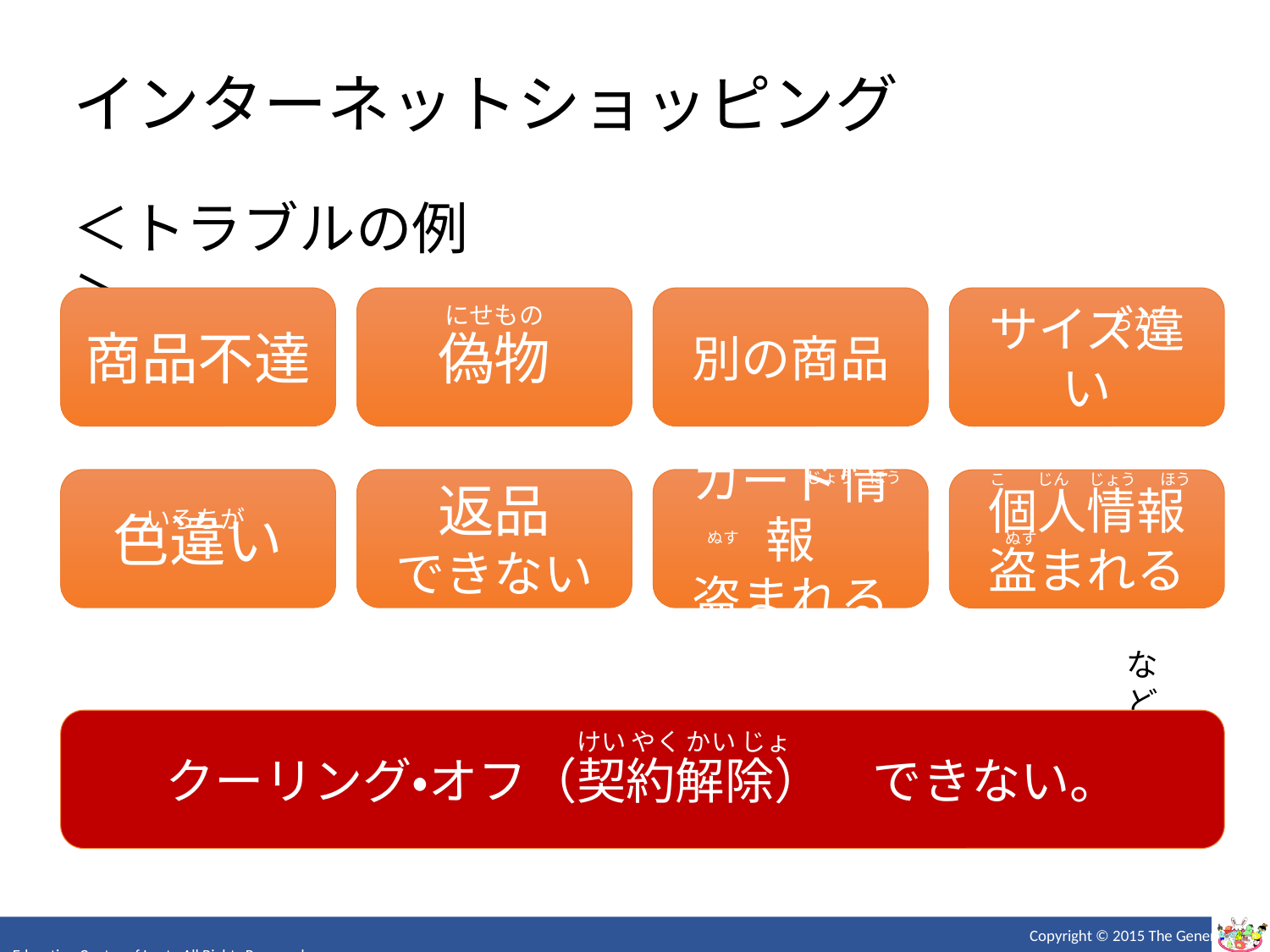

インターネットショッピング
＜トラブルの例＞
商品不達
偽物
別の商品
サイズ違い
にせもの
ちが
じょう　ほう
こ　　じん　 じょう  　ほう
色違い
返品
できない
カード情報
盗まれる
個人情報
盗まれる
いろちが
ぬす
ぬす
など
クーリング・オフ（契約解除）　できない。
けい やく かい じょ